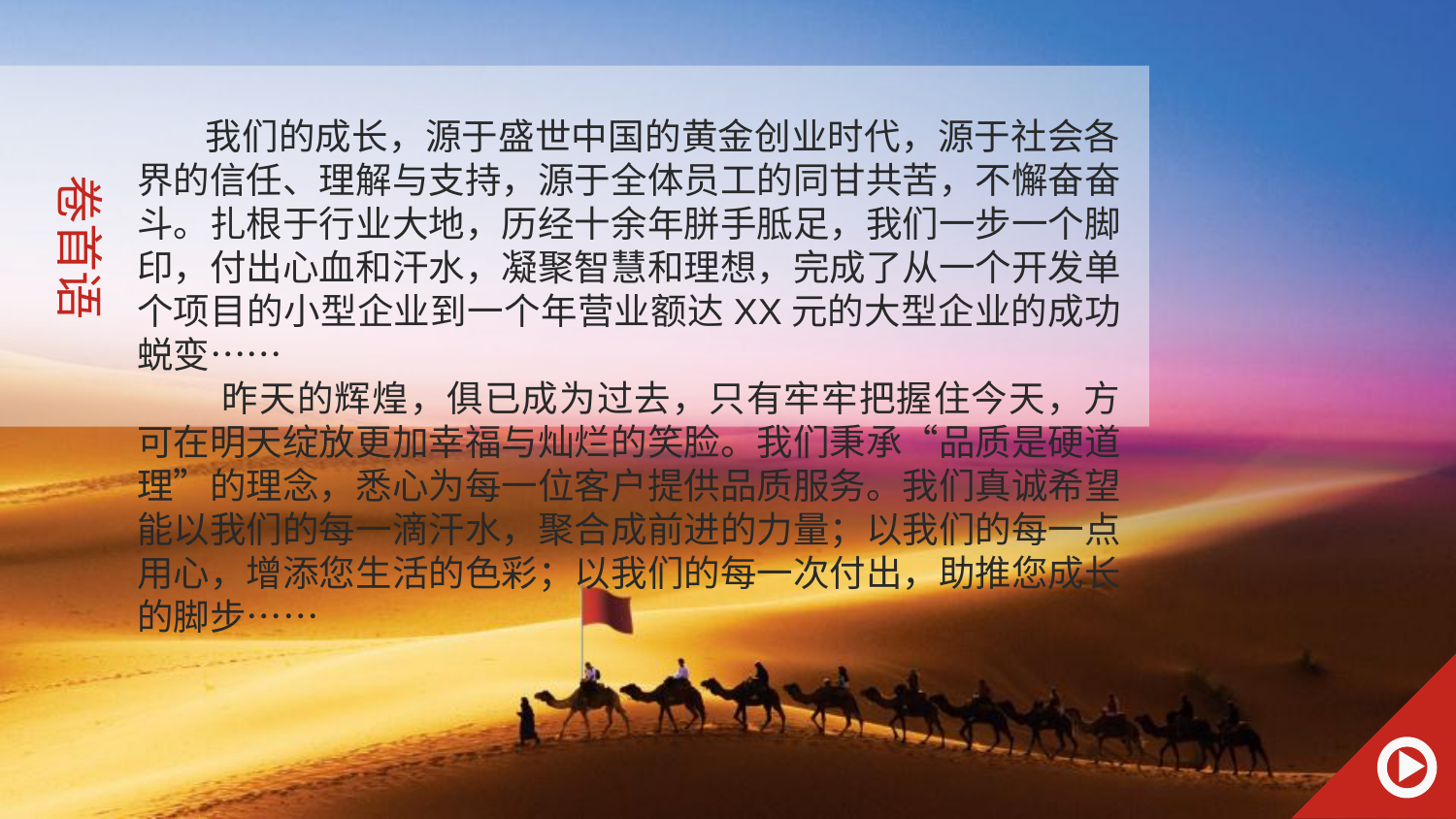

我们的成长，源于盛世中国的黄金创业时代，源于社会各界的信任、理解与支持，源于全体员工的同甘共苦，不懈奋奋斗。扎根于行业大地，历经十余年胼手胝足，我们一步一个脚印，付出心血和汗水，凝聚智慧和理想，完成了从一个开发单个项目的小型企业到一个年营业额达XX元的大型企业的成功蜕变……
        昨天的辉煌，俱已成为过去，只有牢牢把握住今天，方可在明天绽放更加幸福与灿烂的笑脸。我们秉承“品质是硬道理”的理念，悉心为每一位客户提供品质服务。我们真诚希望能以我们的每一滴汗水，聚合成前进的力量；以我们的每一点用心，增添您生活的色彩；以我们的每一次付出，助推您成长的脚步……
卷首语